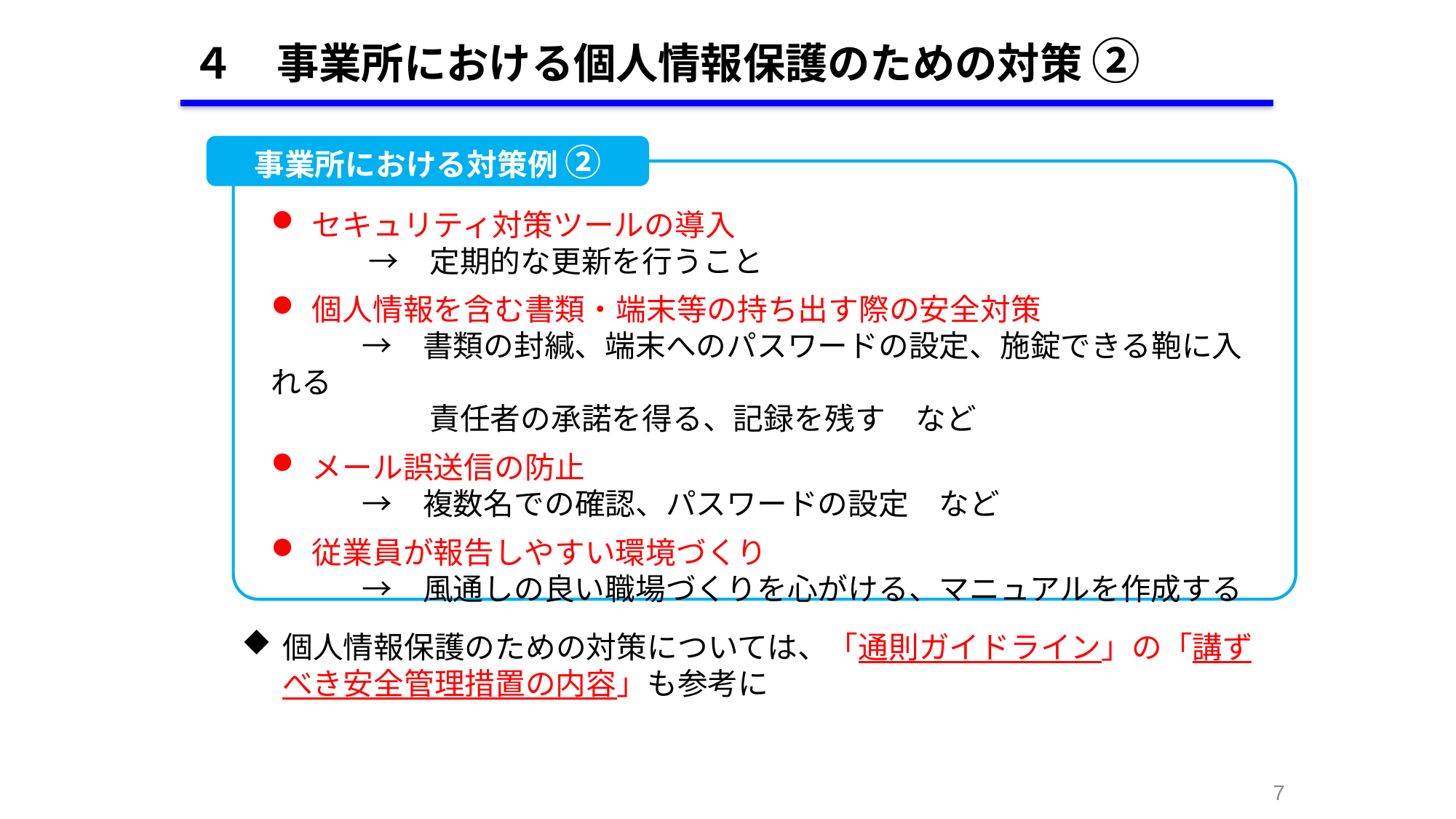

４　事業所における個人情報保護のための対策 ②

事業所における対策例 ②

セキュリティ対策ツールの導入
　　　 →　定期的な更新を行うこと

個人情報を含む書類・端末等の持ち出す際の安全対策
　　　→　書類の封緘、端末へのパスワードの設定、施錠できる鞄に入れる
　　　　　 責任者の承諾を得る、記録を残す　など

メール誤送信の防止
　　　→　複数名での確認、パスワードの設定　など

従業員が報告しやすい環境づくり
　　　→　風通しの良い職場づくりを心がける、マニュアルを作成する
個人情報保護のための対策については、「通則ガイドライン」の「講ずべき安全管理措置の内容」も参考に
7